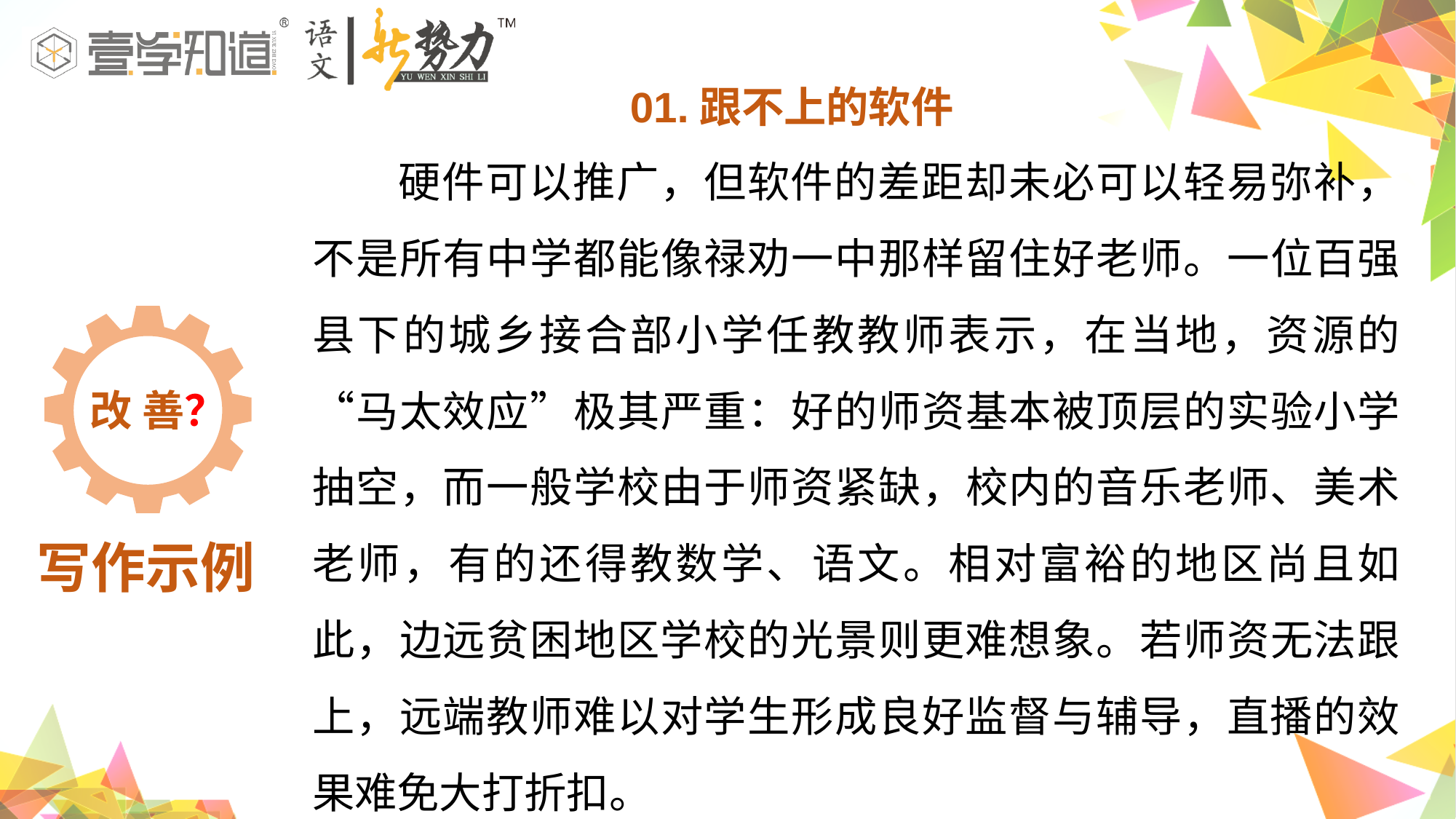

硬件可以推广，但软件的差距却未必可以轻易弥补，不是所有中学都能像禄劝一中那样留住好老师。一位百强县下的城乡接合部小学任教教师表示，在当地，资源的“马太效应”极其严重：好的师资基本被顶层的实验小学抽空，而一般学校由于师资紧缺，校内的音乐老师、美术老师，有的还得教数学、语文。相对富裕的地区尚且如此，边远贫困地区学校的光景则更难想象。若师资无法跟上，远端教师难以对学生形成良好监督与辅导，直播的效果难免大打折扣。
01.跟不上的软件

改 善？
写作示例